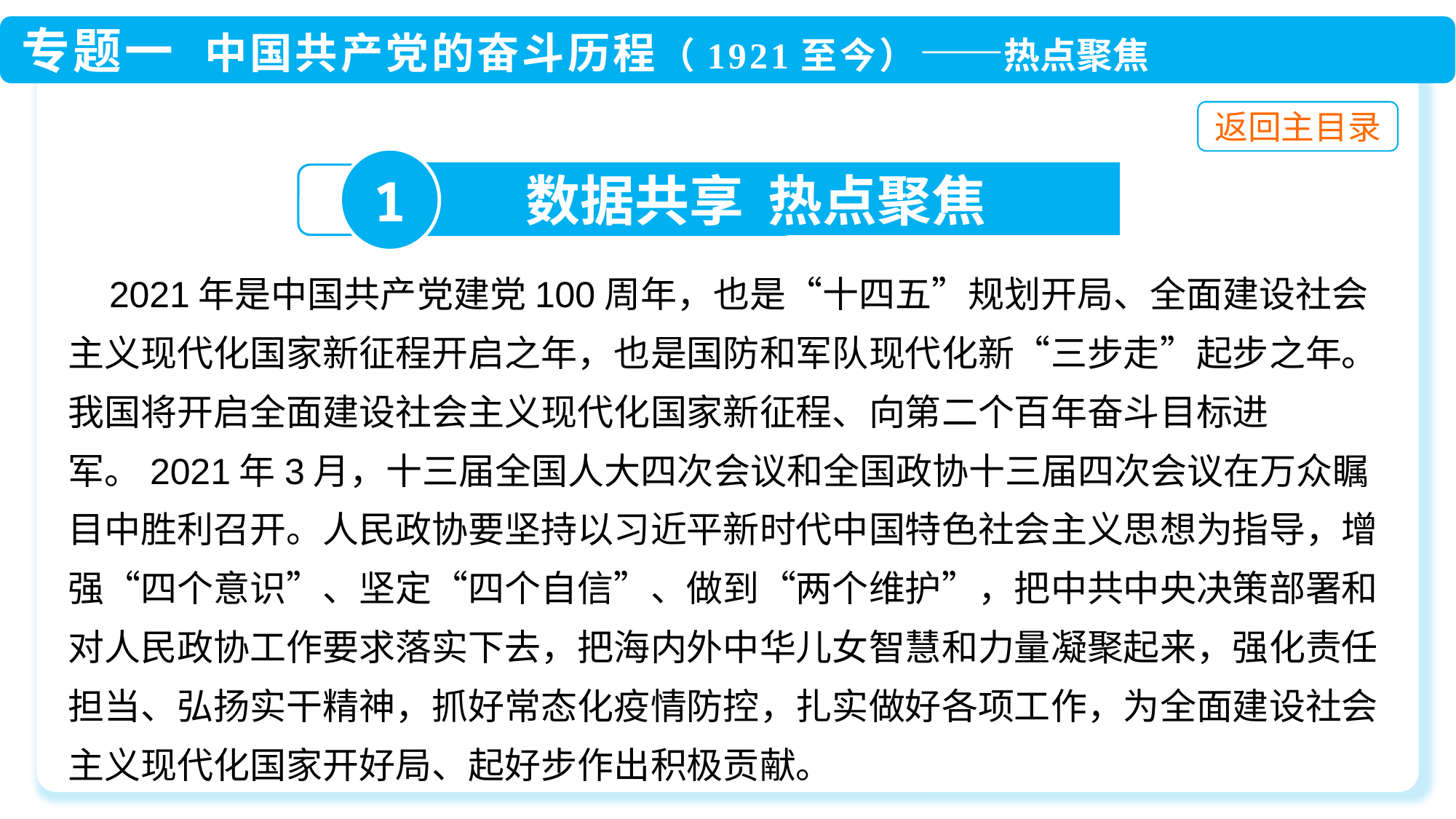

1
数据共享  热点聚焦

    2021年是中国共产党建党100周年，也是“十四五”规划开局、全面建设社会主义现代化国家新征程开启之年，也是国防和军队现代化新“三步走”起步之年。我国将开启全面建设社会主义现代化国家新征程、向第二个百年奋斗目标进军。2021年3月，十三届全国人大四次会议和全国政协十三届四次会议在万众瞩目中胜利召开。人民政协要坚持以习近平新时代中国特色社会主义思想为指导，增强“四个意识”、坚定“四个自信”、做到“两个维护”，把中共中央决策部署和对人民政协工作要求落实下去，把海内外中华儿女智慧和力量凝聚起来，强化责任担当、弘扬实干精神，抓好常态化疫情防控，扎实做好各项工作，为全面建设社会主义现代化国家开好局、起好步作出积极贡献。